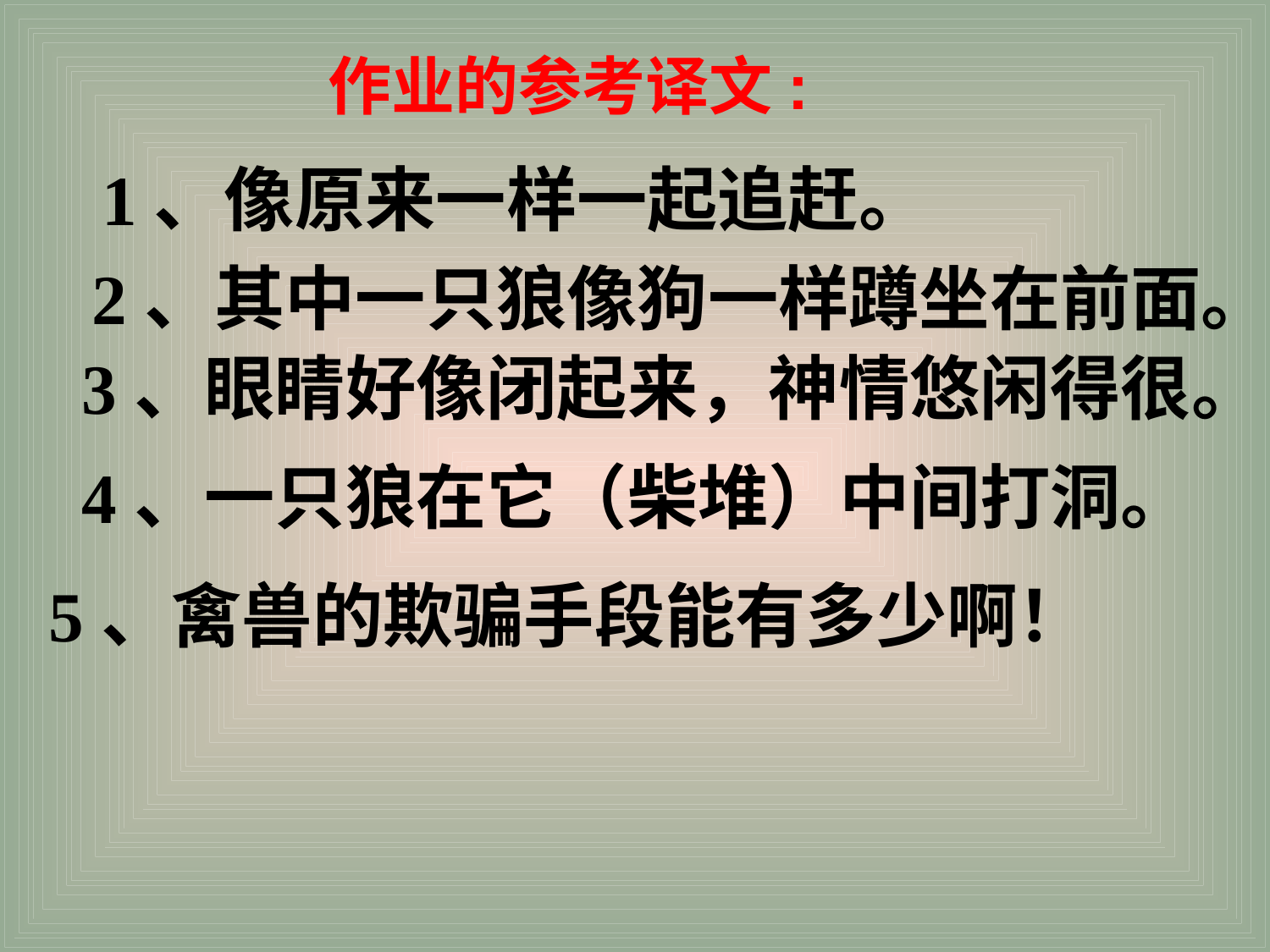

作业的参考译文:
1、像原来一样一起追赶。
2、其中一只狼像狗一样蹲坐在前面。
3、眼睛好像闭起来，神情悠闲得很。
4、一只狼在它（柴堆）中间打洞。
5、禽兽的欺骗手段能有多少啊！